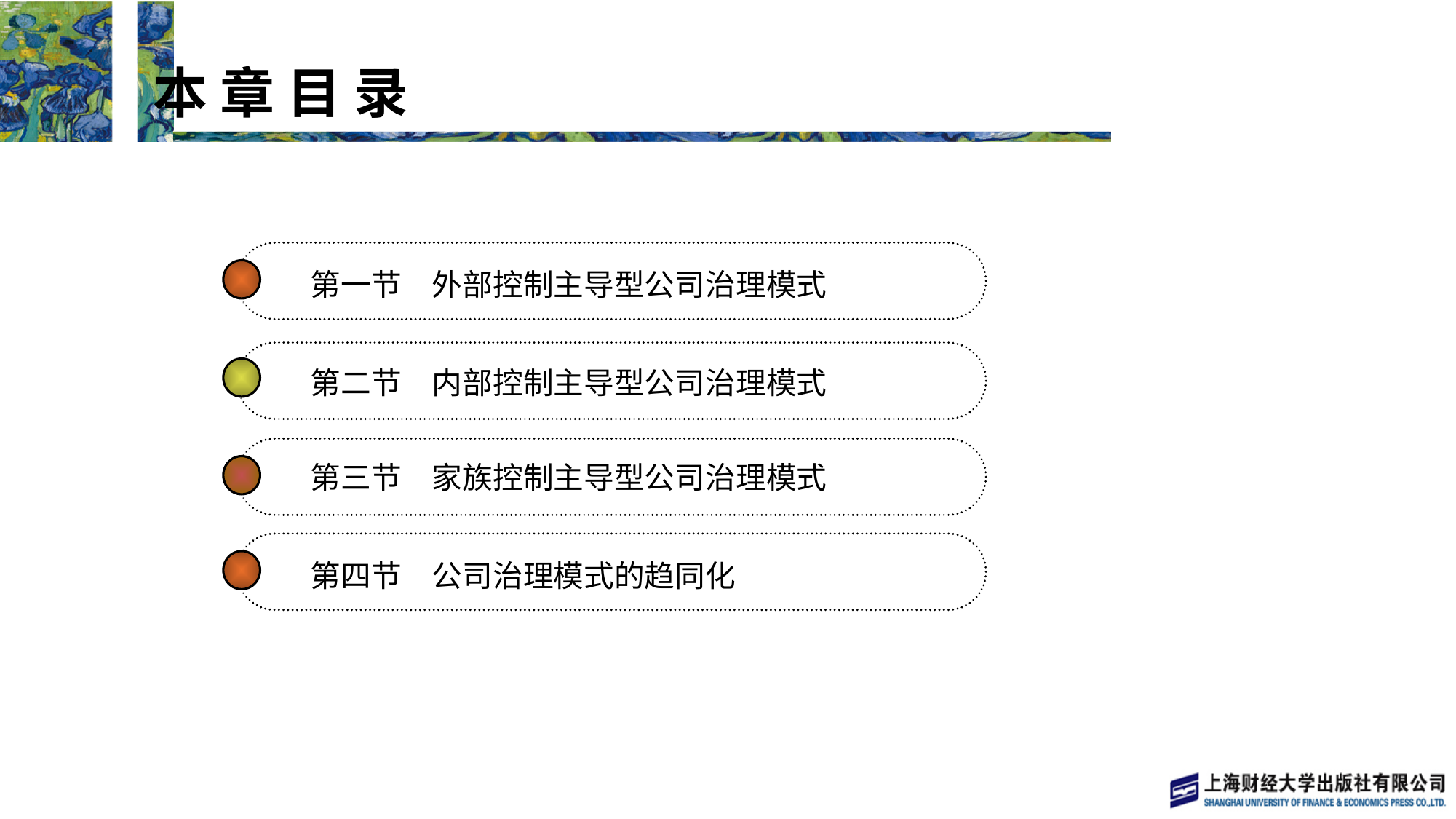

本  章  目   录
         本 章 目 录

第一节　外部控制主导型公司治理模式

第二节　内部控制主导型公司治理模式

第三节　家族控制主导型公司治理模式

第四节　公司治理模式的趋同化